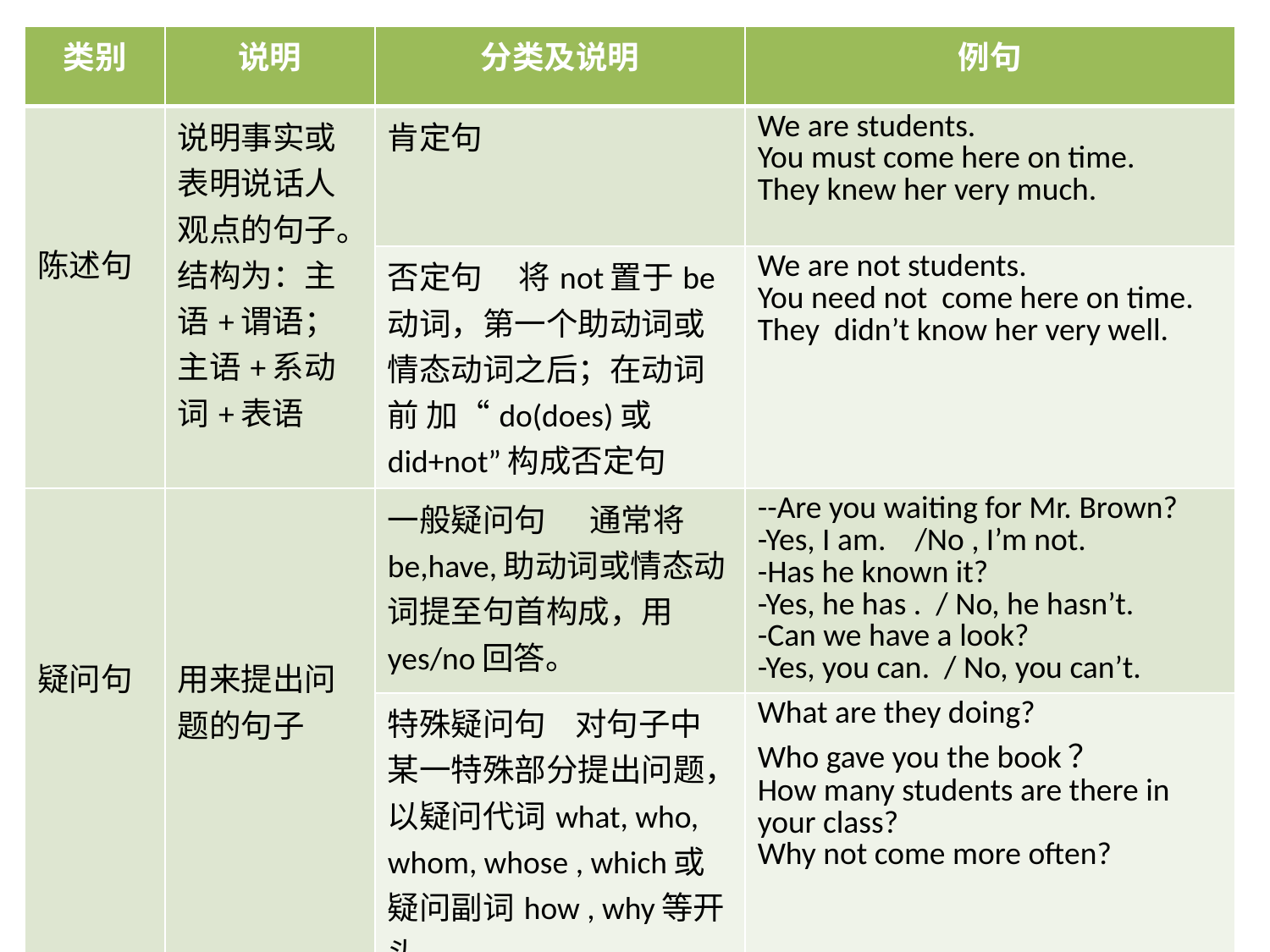

| 类别 | 说明 | 分类及说明 | 例句 |
| --- | --- | --- | --- |
| 陈述句 | 说明事实或表明说话人观点的句子。结构为：主语+谓语； 主语+系动词+表语 | 肯定句 | We are students. You must come here on time. They knew her very much. |
|  |  | 否定句 将not置于be动词，第一个助动词或情态动词之后；在动词前 加“do(does)或did+not”构成否定句 | We are not students. You need not come here on time. They didn’t know her very well. |
| 疑问句 | 用来提出问题的句子 | 一般疑问句 通常将be,have,助动词或情态动词提至句首构成，用yes/no回答。 | --Are you waiting for Mr. Brown? -Yes, I am. /No , I’m not. -Has he known it? -Yes, he has . / No, he hasn’t. -Can we have a look? -Yes, you can. / No, you can’t. |
|  |  | 特殊疑问句 对句子中某一特殊部分提出问题，以疑问代词what, who, whom, whose , which或疑问副词how , why等开头 | What are they doing? Who gave you the book？ How many students are there in your class? Why not come more often? |